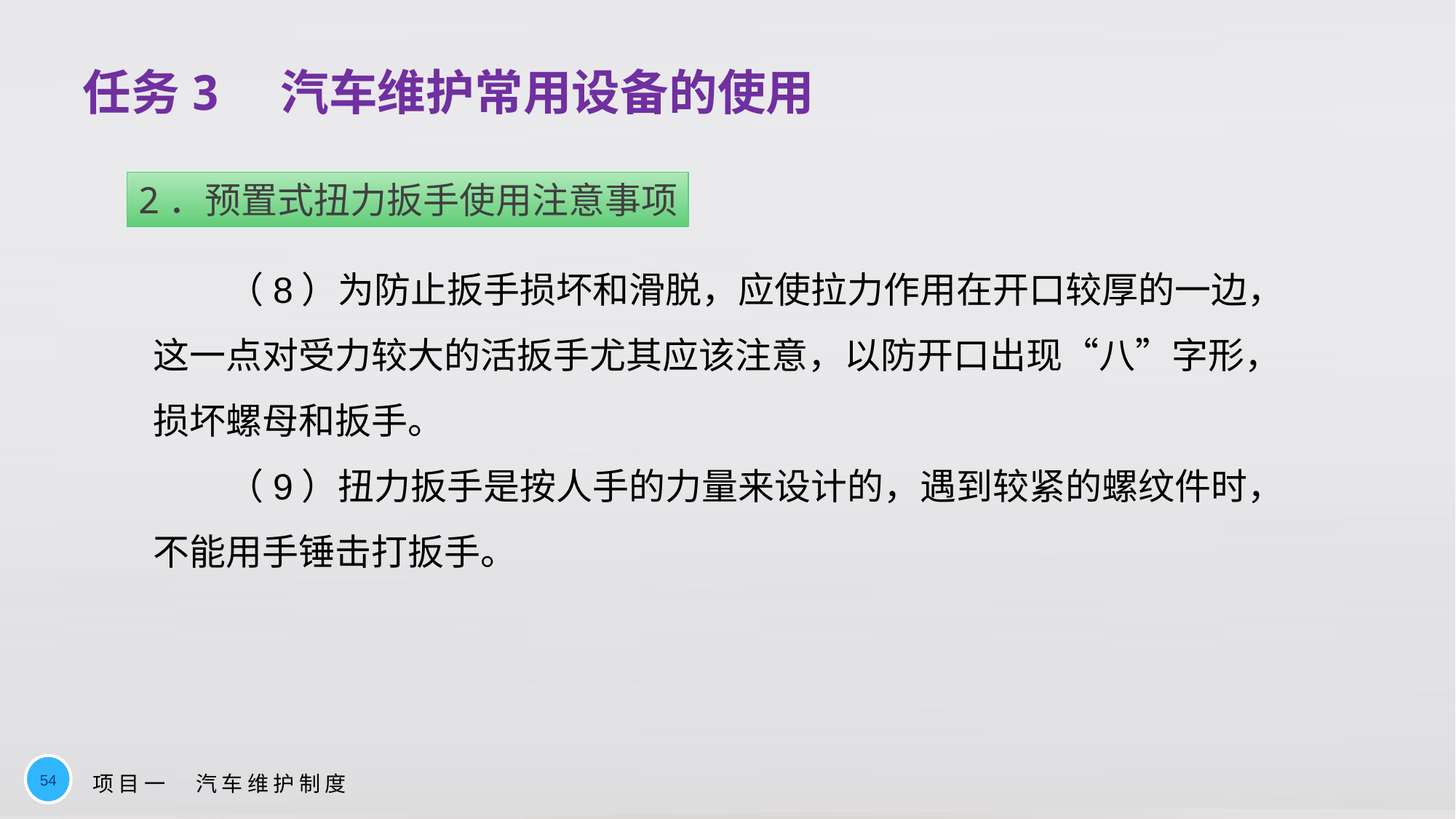

# 任务3　汽车维护常用设备的使用
2．预置式扭力扳手使用注意事项
（8）为防止扳手损坏和滑脱，应使拉力作用在开口较厚的一边，这一点对受力较大的活扳手尤其应该注意，以防开口出现“八”字形，损坏螺母和扳手。
（9）扭力扳手是按人手的力量来设计的，遇到较紧的螺纹件时，不能用手锤击打扳手。
54